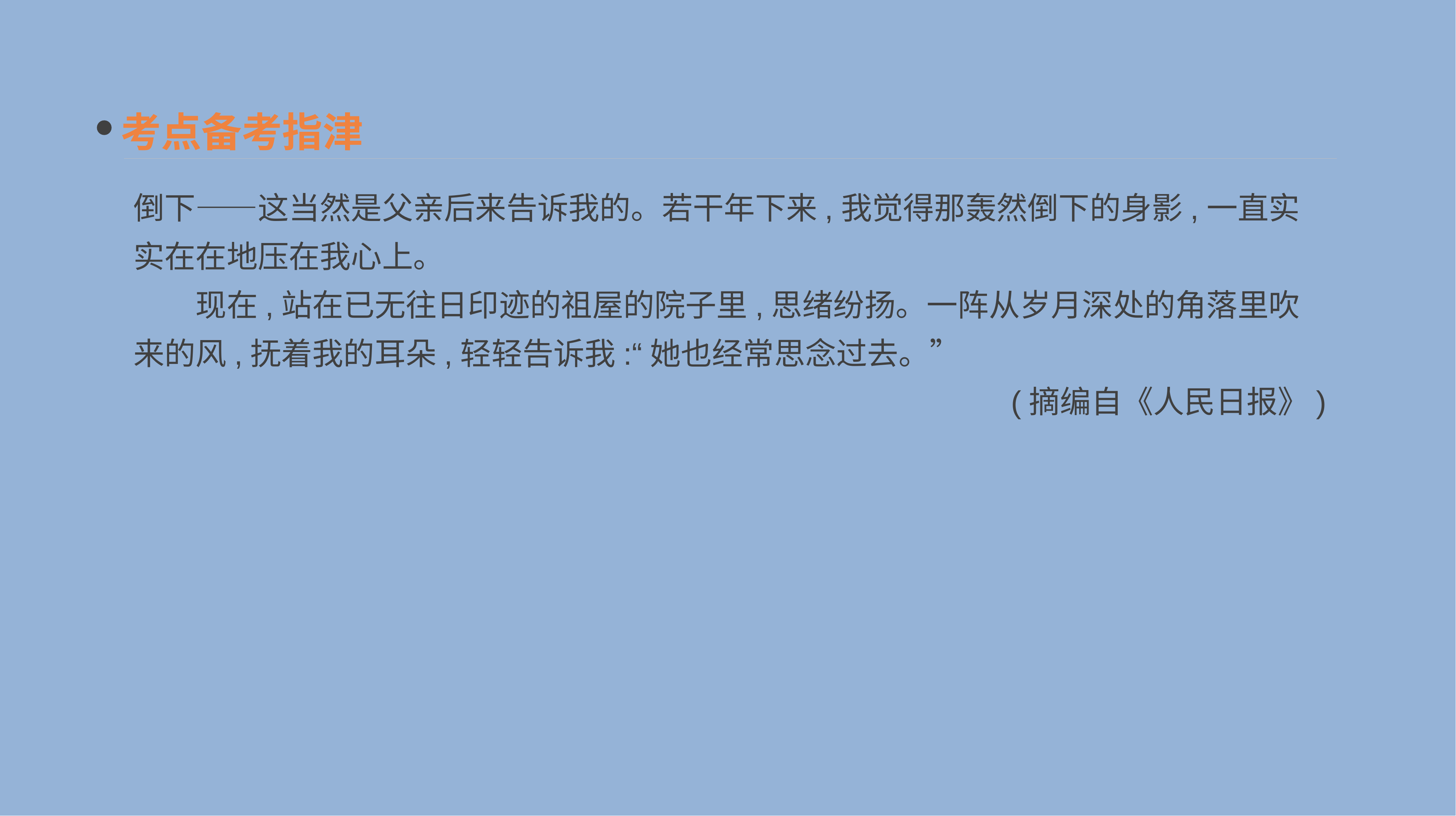

考点备考指津

倒下——这当然是父亲后来告诉我的。若干年下来,我觉得那轰然倒下的身影,一直实实在在地压在我心上。
　　现在,站在已无往日印迹的祖屋的院子里,思绪纷扬。一阵从岁月深处的角落里吹来的风,抚着我的耳朵,轻轻告诉我:“她也经常思念过去。”
(摘编自《人民日报》)